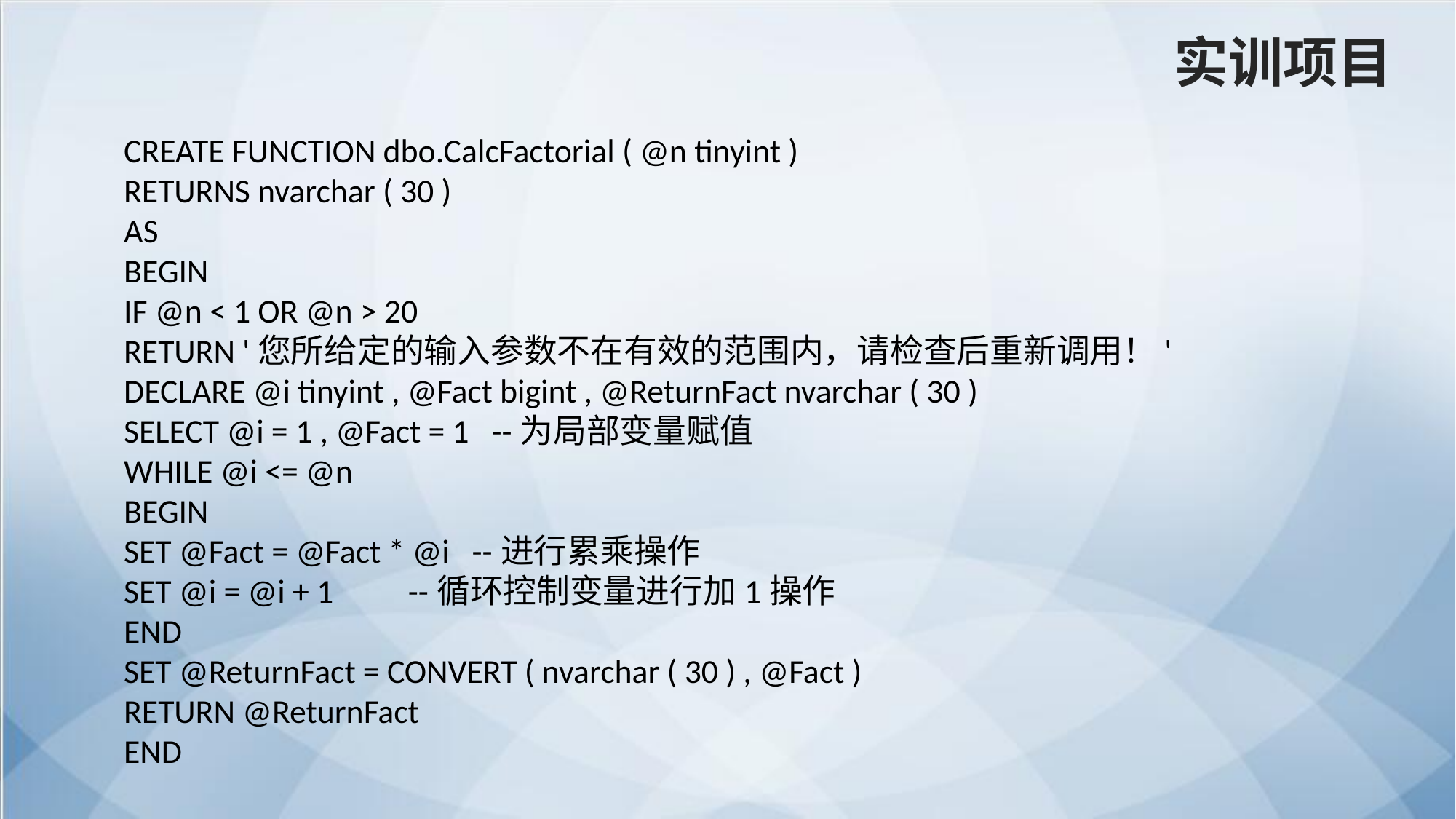

实训项目
CREATE FUNCTION dbo.CalcFactorial ( @n tinyint )
RETURNS nvarchar ( 30 )
AS
BEGIN
IF @n < 1 OR @n > 20
RETURN '您所给定的输入参数不在有效的范围内，请检查后重新调用！'
DECLARE @i tinyint , @Fact bigint , @ReturnFact nvarchar ( 30 )
SELECT @i = 1 , @Fact = 1   --为局部变量赋值
WHILE @i <= @n
BEGIN
SET @Fact = @Fact * @i   --进行累乘操作
SET @i = @i + 1          --循环控制变量进行加1操作
END
SET @ReturnFact = CONVERT ( nvarchar ( 30 ) , @Fact )
RETURN @ReturnFact
END